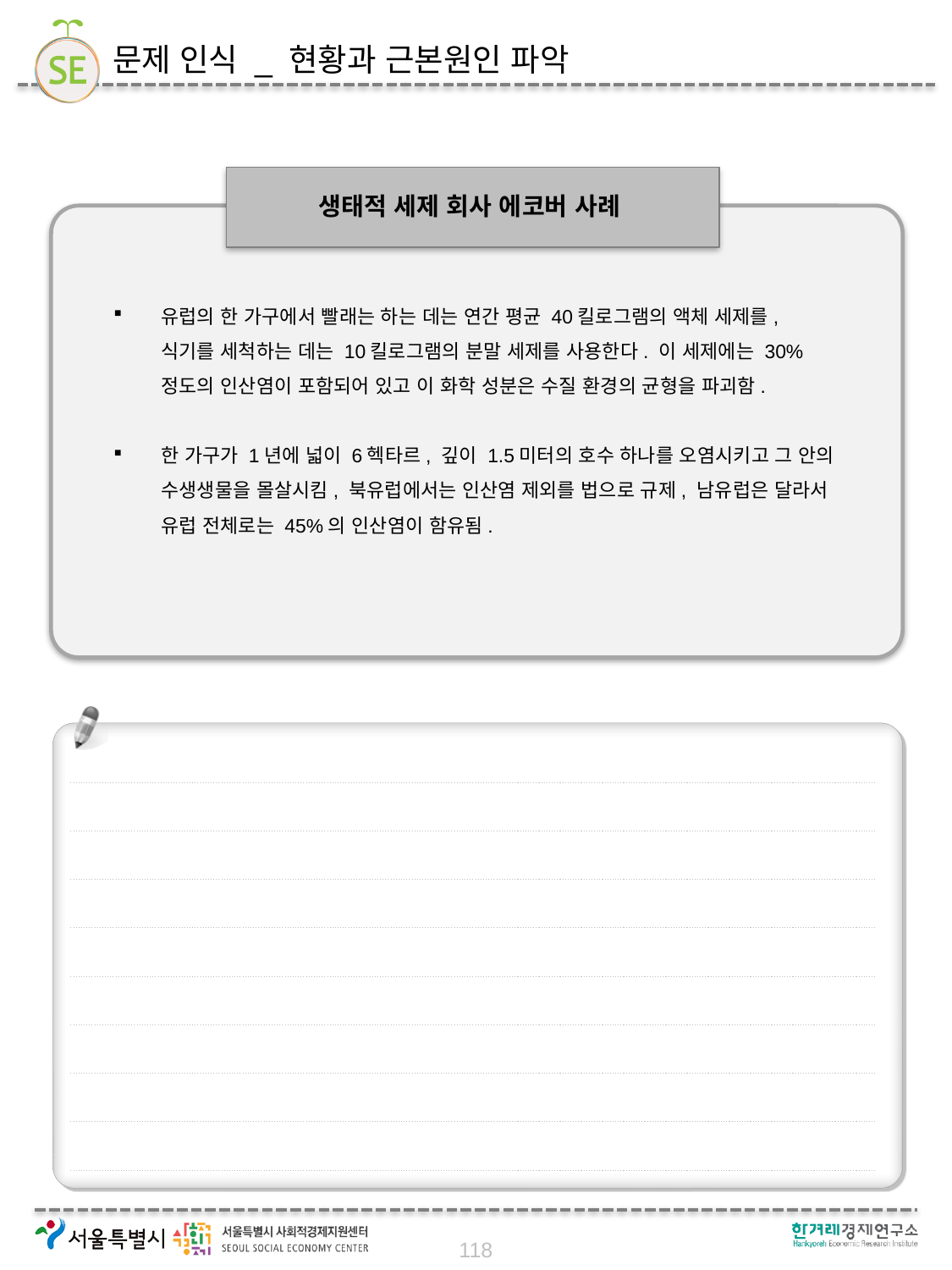

# 문제 인식 _ 현황과 근본원인 파악
생태적 세제 회사 에코버 사례

유럽의 한 가구에서 빨래는 하는 데는 연간 평균 40킬로그램의 액체 세제를, 식기를 세척하는 데는 10킬로그램의 분말 세제를 사용한다. 이 세제에는 30%정도의 인산염이 포함되어 있고 이 화학 성분은 수질 환경의 균형을 파괴함.

한 가구가 1년에 넓이 6헥타르, 깊이 1.5미터의 호수 하나를 오염시키고 그 안의 수생생물을 몰살시킴, 북유럽에서는 인산염 제외를 법으로 규제, 남유럽은 달라서 유럽 전체로는 45%의 인산염이 함유됨.
118